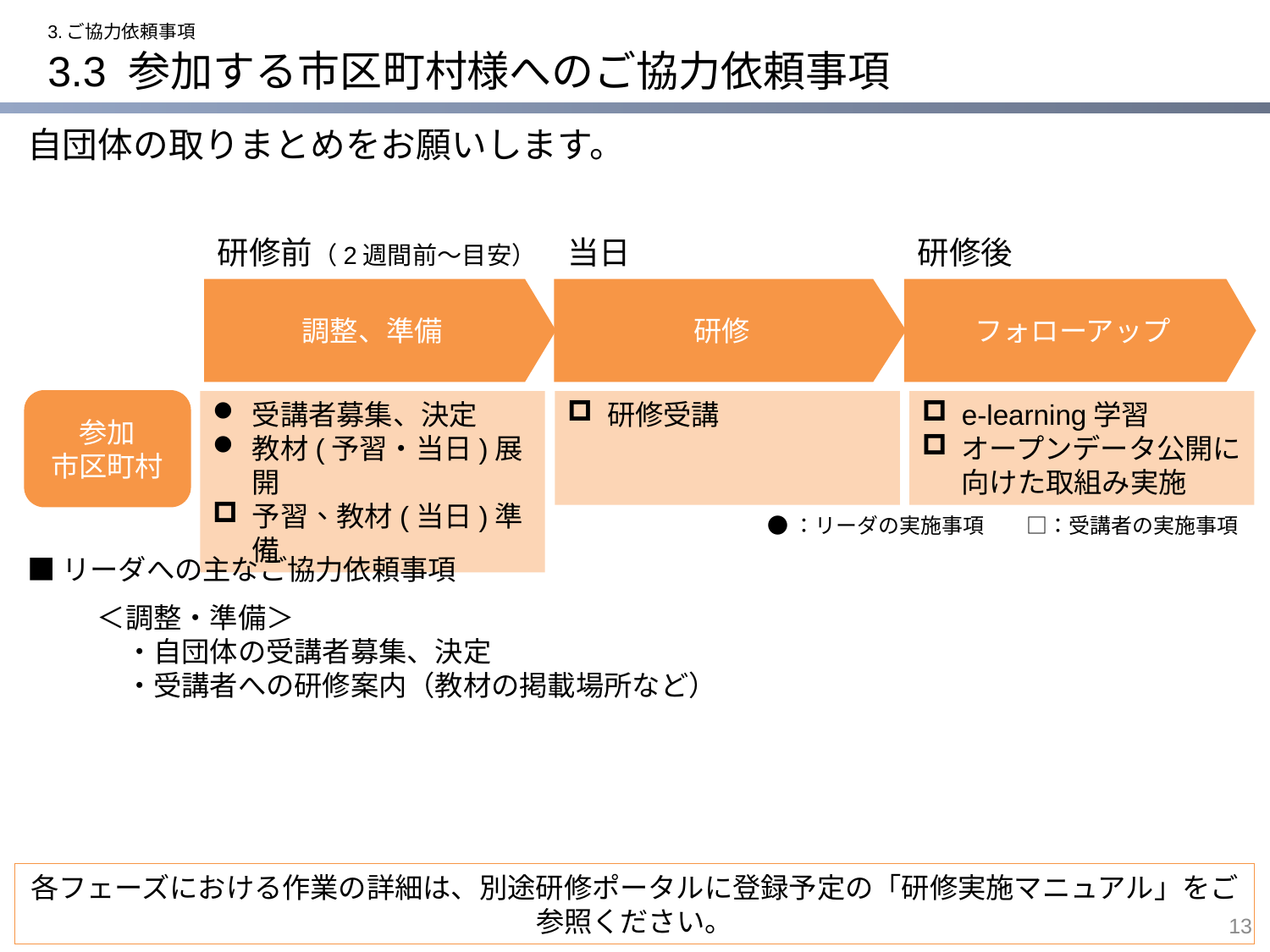

3.ご協力依頼事項
# 3.3 参加する市区町村様へのご協力依頼事項
自団体の取りまとめをお願いします。
研修前（2週間前～目安）
当日
研修後
調整、準備
研修
フォローアップ
参加
市区町村
受講者募集、決定
教材(予習・当日)展開
予習、教材(当日)準備
研修受講

e-learning学習
オープンデータ公開に
向けた取組み実施
●：リーダの実施事項　　□：受講者の実施事項
■リーダへの主なご協力依頼事項
＜調整・準備＞
　・自団体の受講者募集、決定
　・受講者への研修案内（教材の掲載場所など）
各フェーズにおける作業の詳細は、別途研修ポータルに登録予定の「研修実施マニュアル」をご参照ください。
13